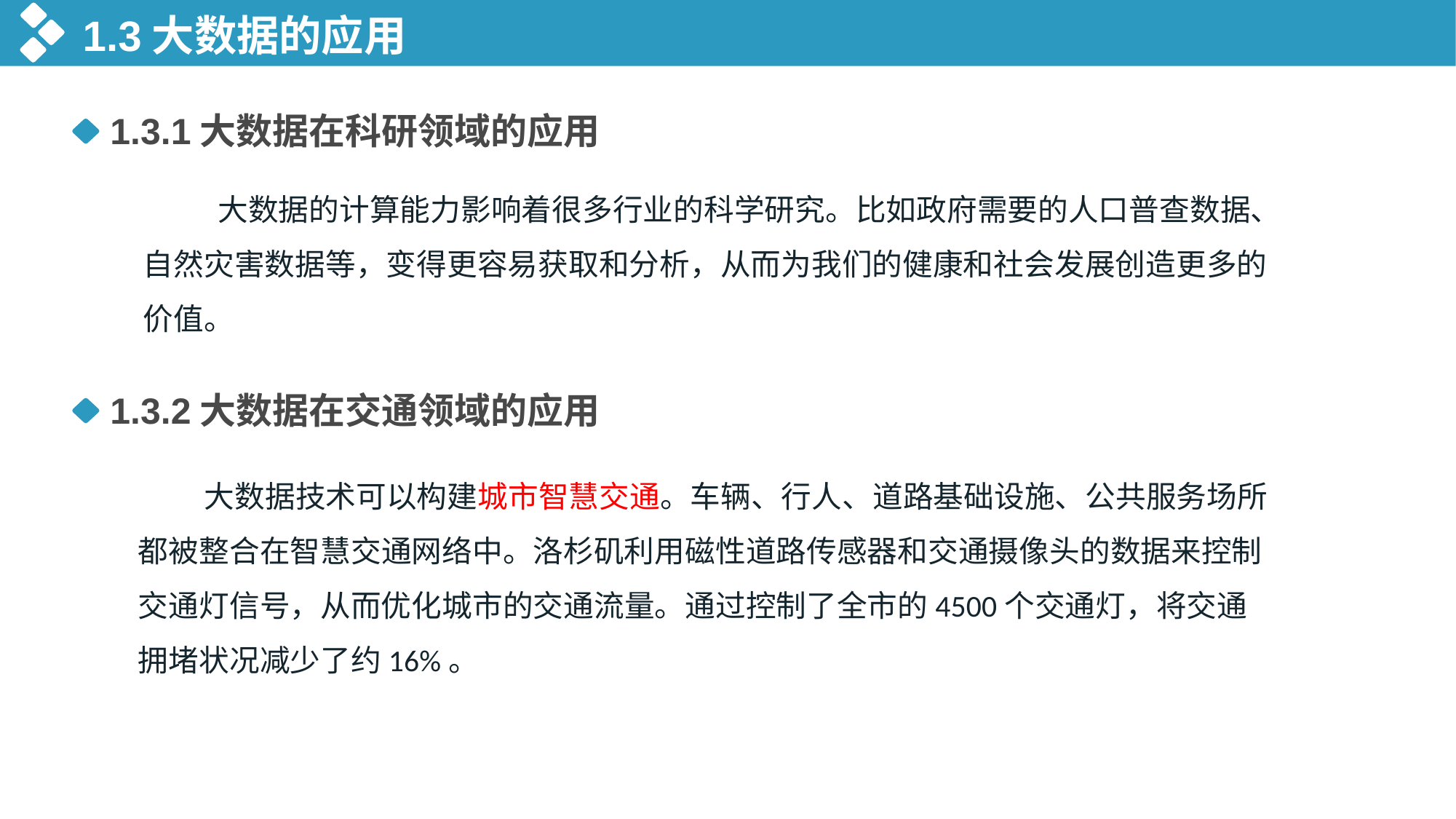

1.3大数据的应用
1.3.1大数据在科研领域的应用

          大数据的计算能力影响着很多行业的科学研究。比如政府需要的人口普查数据、自然灾害数据等，变得更容易获取和分析，从而为我们的健康和社会发展创造更多的价值。

1.3.2大数据在交通领域的应用

    大数据技术可以构建城市智慧交通。车辆、行人、道路基础设施、公共服务场所都被整合在智慧交通网络中。洛杉矶利用磁性道路传感器和交通摄像头的数据来控制交通灯信号，从而优化城市的交通流量。通过控制了全市的4500个交通灯，将交通拥堵状况减少了约16%。